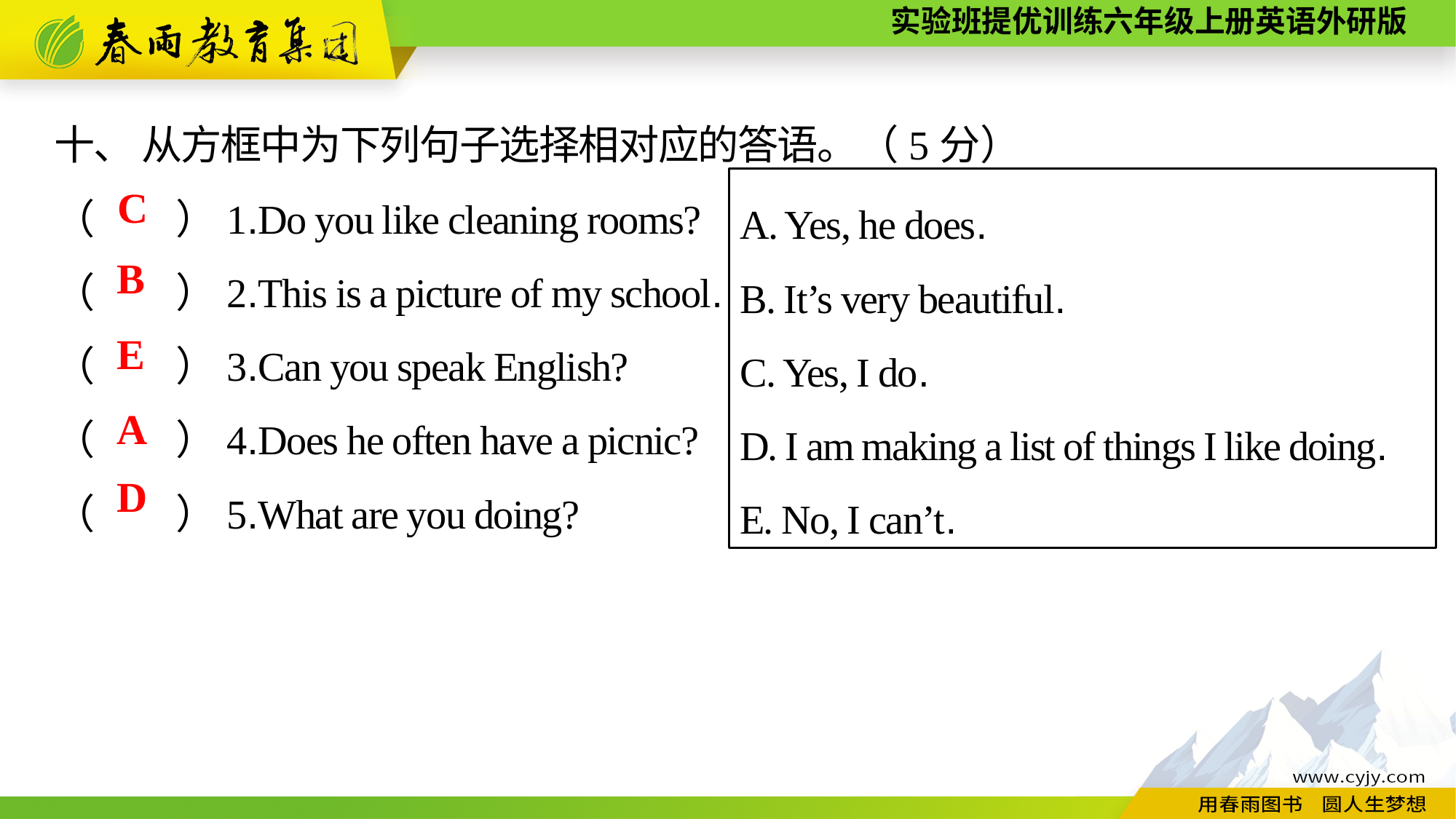

十、 从方框中为下列句子选择相对应的答语。（5分）
（　　）1.Do you like cleaning rooms?
（　　）2.This is a picture of my school.
（　　）3.Can you speak English?
（　　）4.Does he often have a picnic?
（　　）5.What are you doing?
A. Yes, he does.
B. It’s very beautiful.
C. Yes, I do.
D. I am making a list of things I like doing.
E. No, I can’t.
C
B
E
A
D